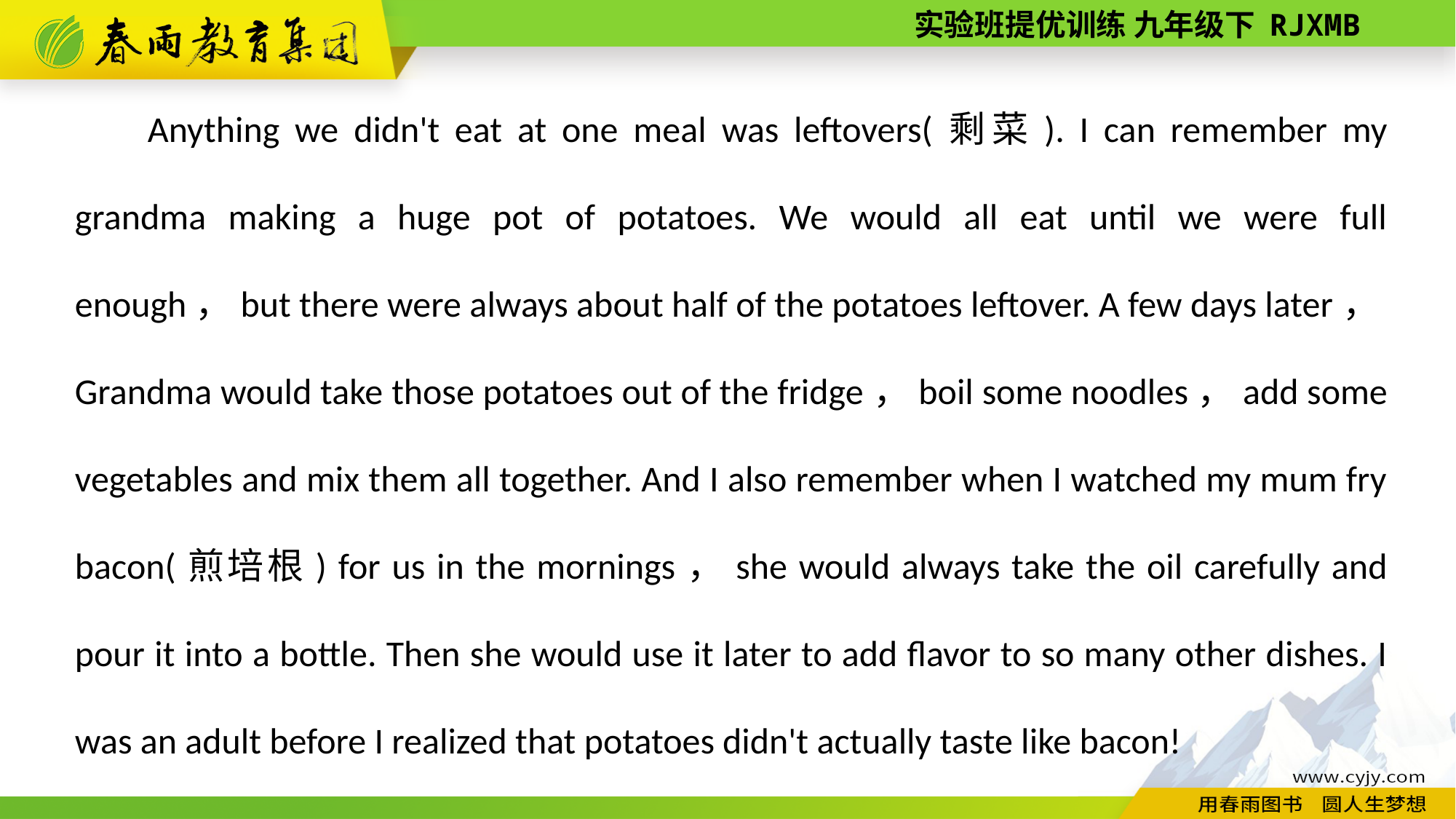

Anything we didn't eat at one meal was leftovers(剩菜). I can remember my grandma making a huge pot of potatoes. We would all eat until we were full enough，but there were always about half of the potatoes leftover. A few days later，Grandma would take those potatoes out of the fridge，boil some noodles，add some vegetables and mix them all together. And I also remember when I watched my mum fry bacon(煎培根) for us in the mornings，she would always take the oil carefully and pour it into a bottle. Then she would use it later to add flavor to so many other dishes. I was an adult before I realized that potatoes didn't actually taste like bacon!